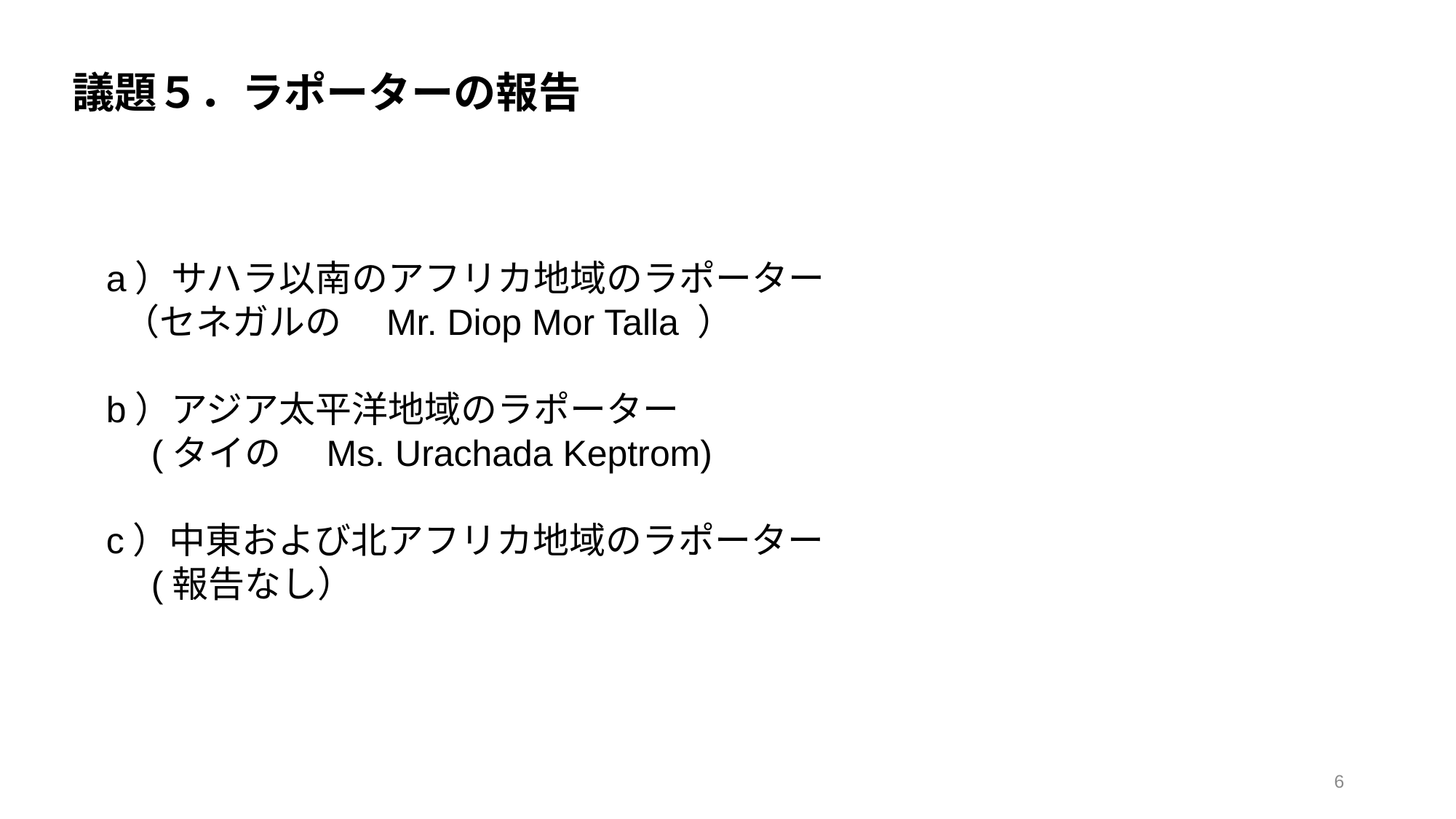

議題５．ラポーターの報告

a）サハラ以南のアフリカ地域のラポーター
 （セネガルの　Mr. Diop Mor Talla ）

b）アジア太平洋地域のラポーター
　(タイの　Ms. Urachada Keptrom)

c）中東および北アフリカ地域のラポーター
　(報告なし）
6